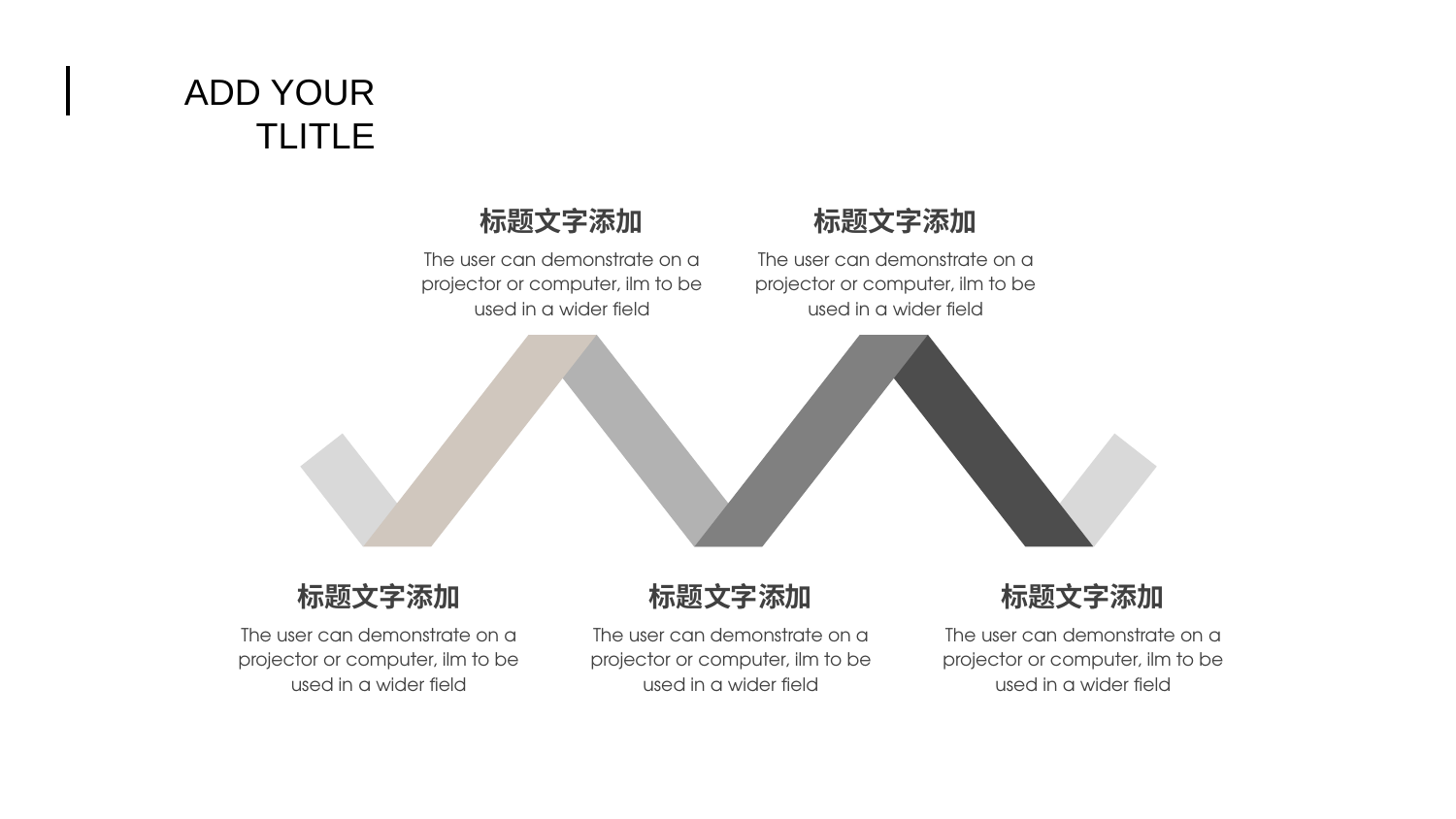

ADD YOUR TLITLE
标题文字添加
The user can demonstrate on a projector or computer, ilm to be used in a wider field
标题文字添加
The user can demonstrate on a projector or computer, ilm to be used in a wider field

标题文字添加
The user can demonstrate on a projector or computer, ilm to be used in a wider field
标题文字添加
The user can demonstrate on a projector or computer, ilm to be used in a wider field
标题文字添加
The user can demonstrate on a projector or computer, ilm to be used in a wider field